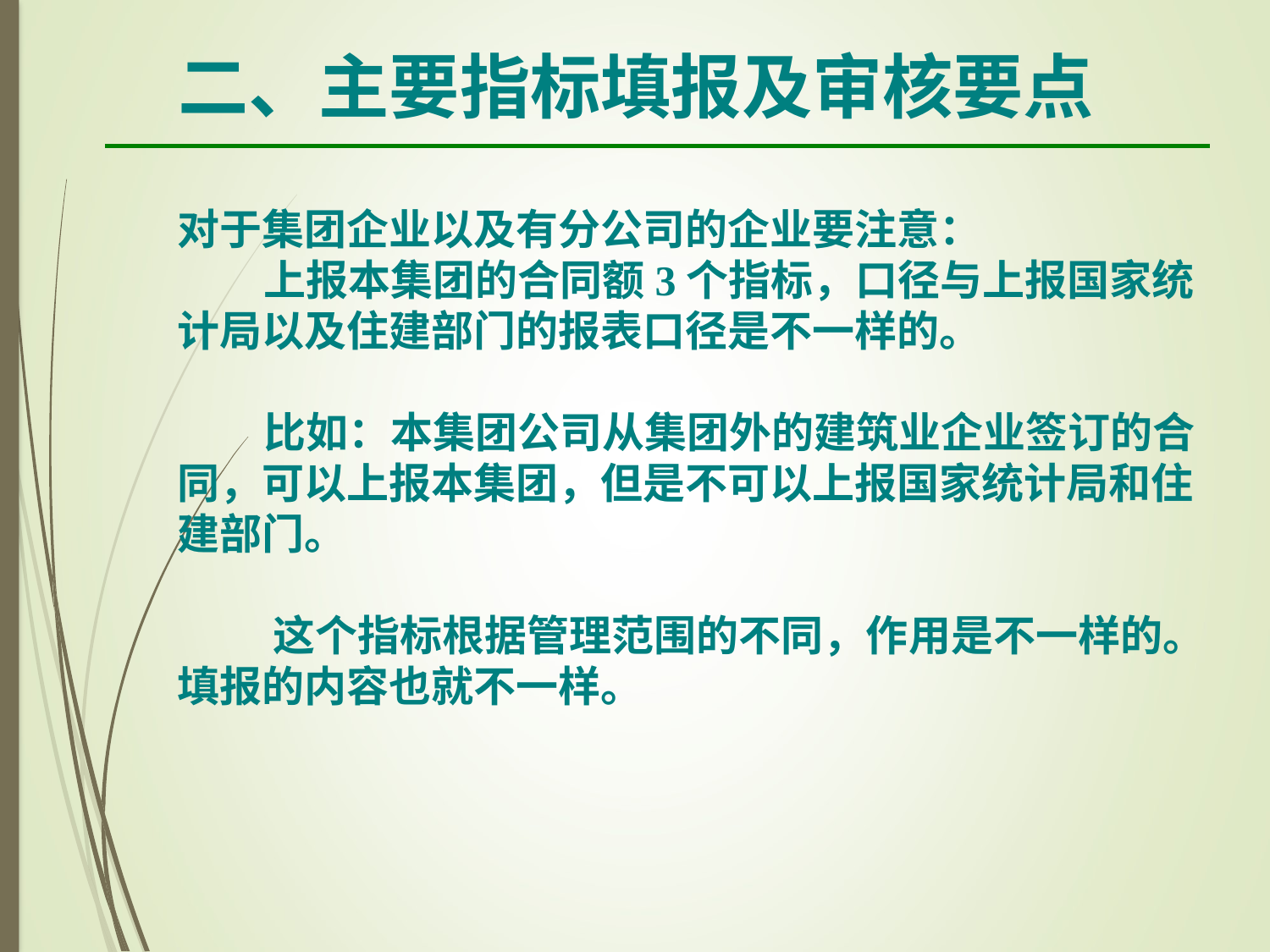

二、主要指标填报及审核要点
对于集团企业以及有分公司的企业要注意：
        上报本集团的合同额3个指标，口径与上报国家统计局以及住建部门的报表口径是不一样的。

        比如：本集团公司从集团外的建筑业企业签订的合同，可以上报本集团，但是不可以上报国家统计局和住建部门。

         这个指标根据管理范围的不同，作用是不一样的。
填报的内容也就不一样。